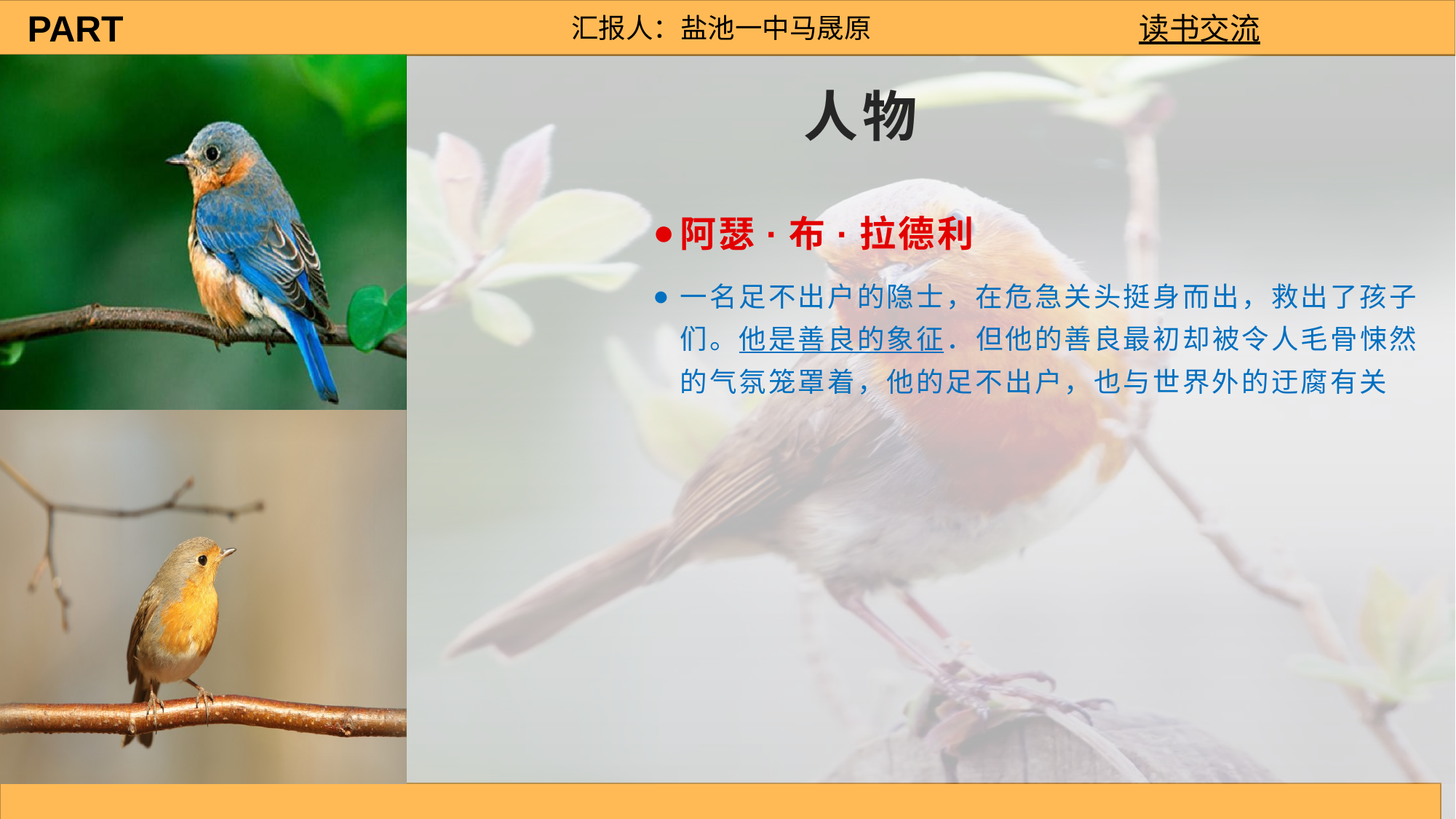

# 人物
阿瑟·布·拉德利
一名足不出户的隐士，在危急关头挺身而出，救出了孩子们。他是善良的象征．但他的善良最初却被令人毛骨悚然的气氛笼罩着，他的足不出户，也与世界外的迂腐有关